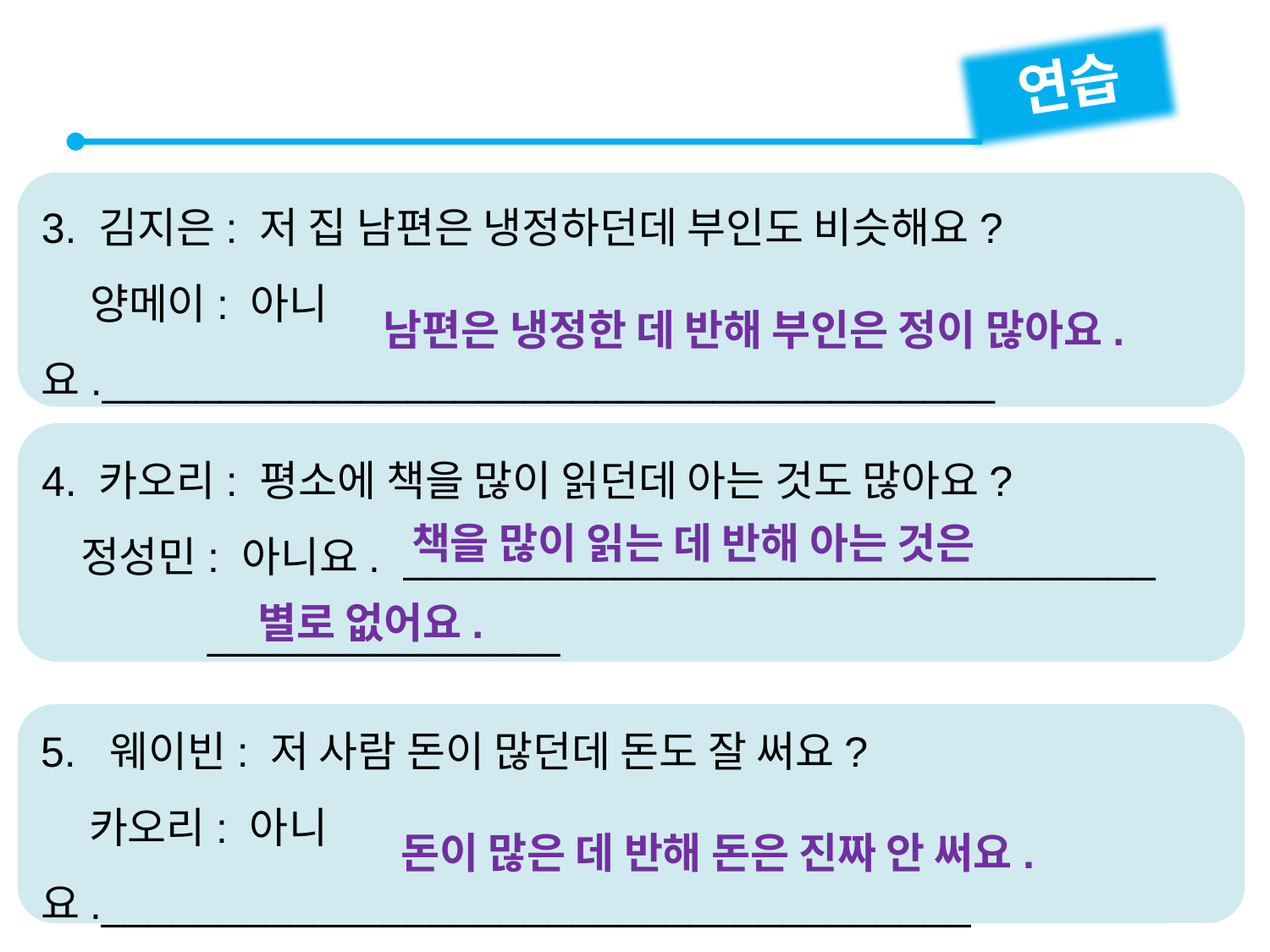

연습
3. 김지은: 저 집 남편은 냉정하던데 부인도 비슷해요?
    양메이: 아니요.______________________________________
남편은 냉정한 데 반해 부인은 정이 많아요.
4. 카오리: 평소에 책을 많이 읽던데 아는 것도 많아요?
   정성민: 아니요.  ________________________________
              _______________
책을 많이 읽는 데 반해 아는 것은
별로 없어요.
5.  웨이빈: 저 사람 돈이 많던데 돈도 잘 써요?
    카오리: 아니요._____________________________________
돈이 많은 데 반해 돈은 진짜 안 써요.